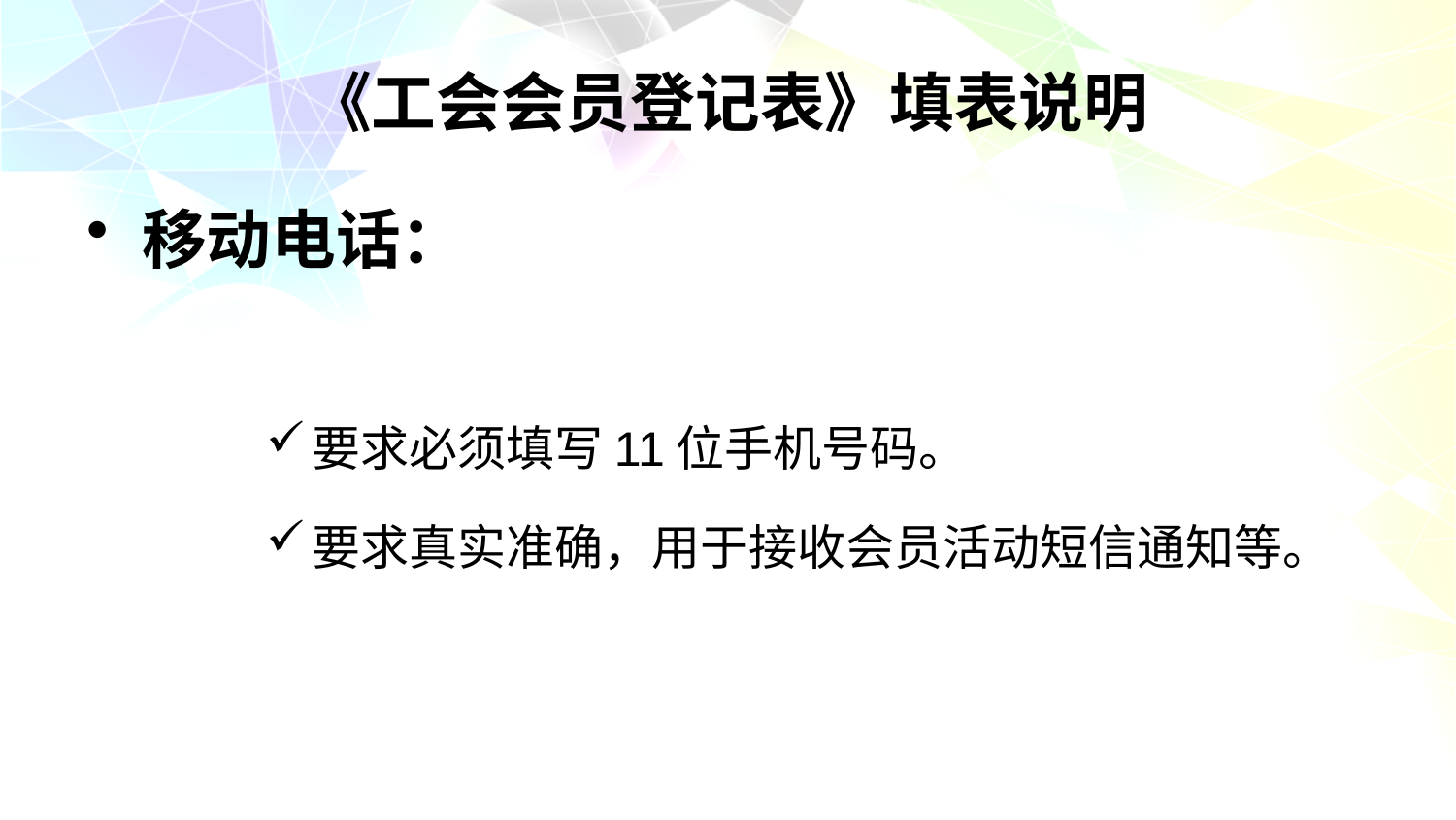

# 《工会会员登记表》填表说明
移动电话：
要求必须填写11位手机号码。
要求真实准确，用于接收会员活动短信通知等。